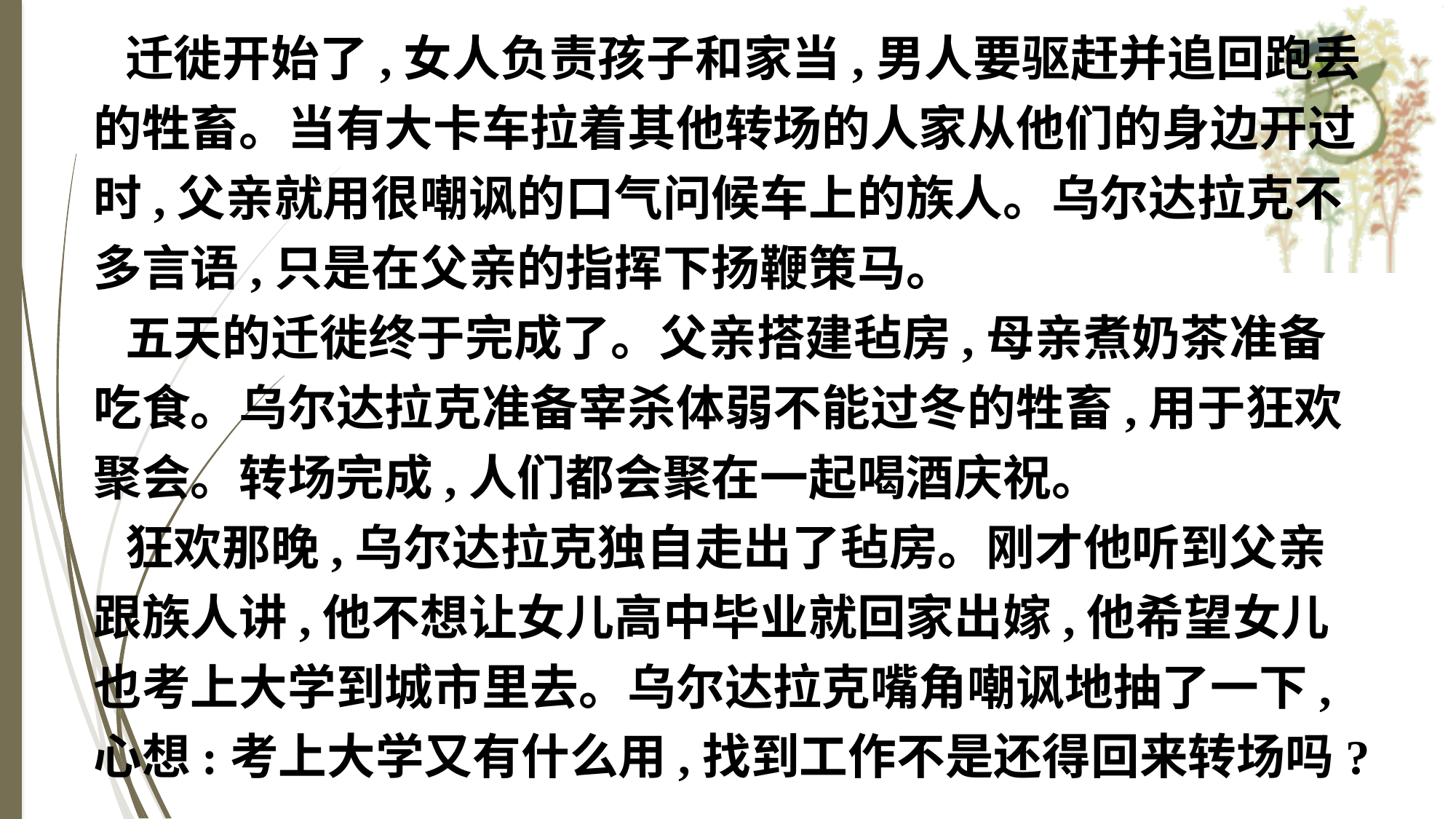

迁徙开始了,女人负责孩子和家当,男人要驱赶并追回跑丢的牲畜。当有大卡车拉着其他转场的人家从他们的身边开过时,父亲就用很嘲讽的口气问候车上的族人。乌尔达拉克不多言语,只是在父亲的指挥下扬鞭策马。
五天的迁徙终于完成了。父亲搭建毡房,母亲煮奶茶准备吃食。乌尔达拉克准备宰杀体弱不能过冬的牲畜,用于狂欢聚会。转场完成,人们都会聚在一起喝酒庆祝。
狂欢那晚,乌尔达拉克独自走出了毡房。刚才他听到父亲跟族人讲,他不想让女儿高中毕业就回家出嫁,他希望女儿也考上大学到城市里去。乌尔达拉克嘴角嘲讽地抽了一下,心想:考上大学又有什么用,找到工作不是还得回来转场吗?